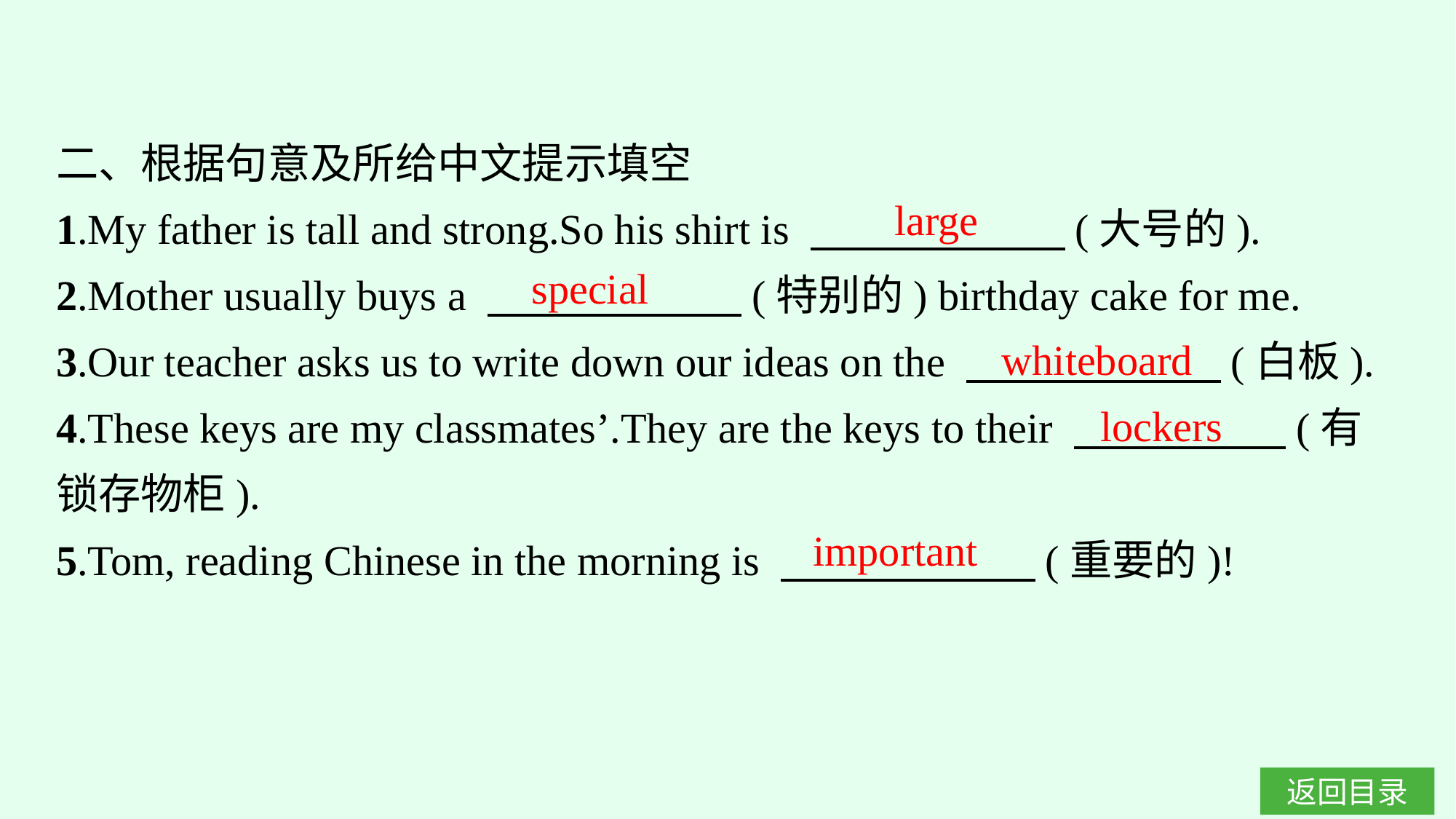

二、根据句意及所给中文提示填空
1.My father is tall and strong.So his shirt is 　　　　　　(大号的).
2.Mother usually buys a 　　　　　　(特别的) birthday cake for me.
3.Our teacher asks us to write down our ideas on the 　　　　　　(白板).
4.These keys are my classmates’.They are the keys to their 　　　　　(有锁存物柜).
5.Tom, reading Chinese in the morning is 　　　　　　(重要的)!
large
special
whiteboard
lockers
important